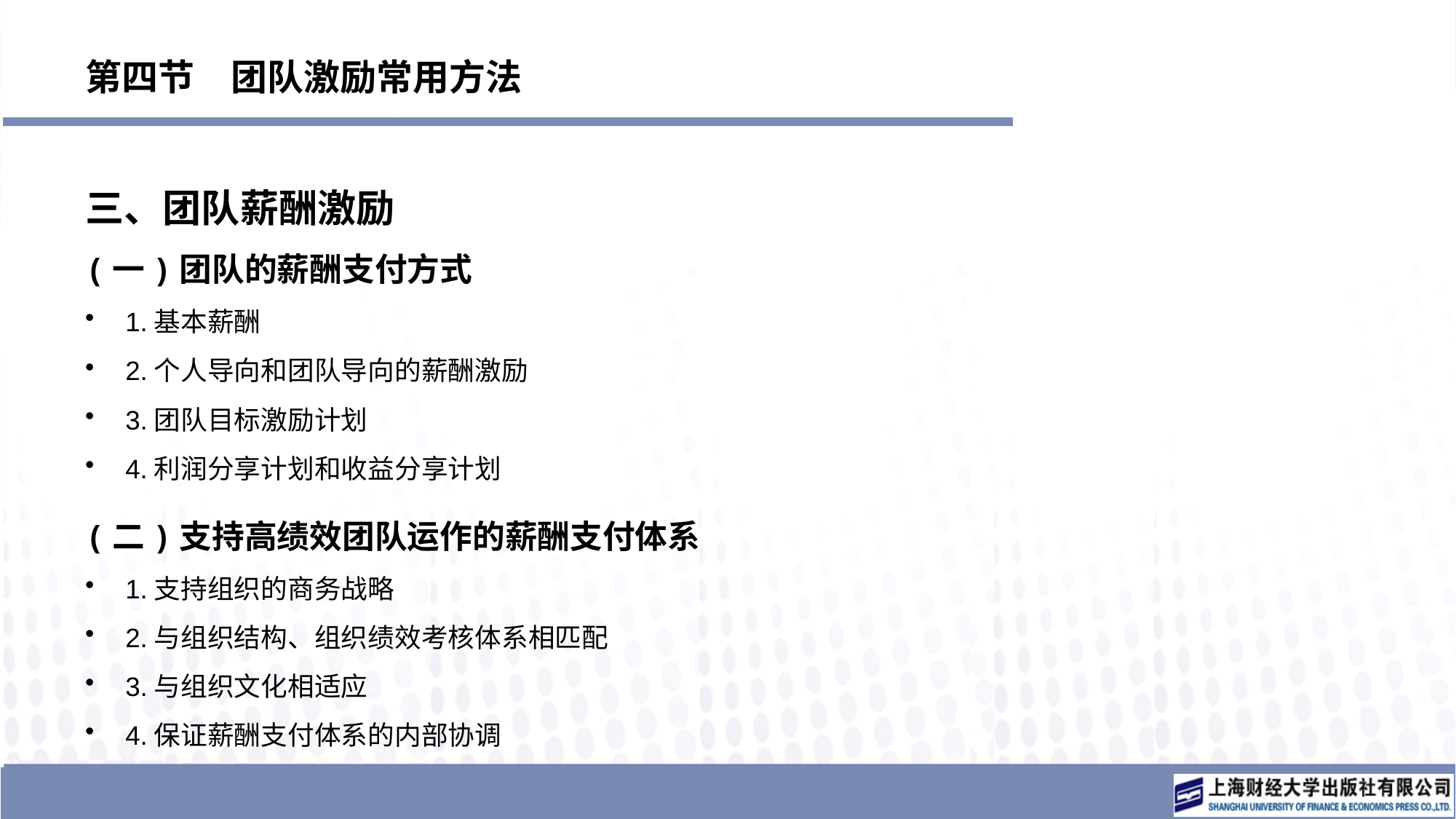

# 第四节　团队激励常用方法
三、团队薪酬激励
(一)团队的薪酬支付方式
1.基本薪酬
2.个人导向和团队导向的薪酬激励
3.团队目标激励计划
4.利润分享计划和收益分享计划
(二)支持高绩效团队运作的薪酬支付体系
1.支持组织的商务战略
2.与组织结构、组织绩效考核体系相匹配
3.与组织文化相适应
4.保证薪酬支付体系的内部协调